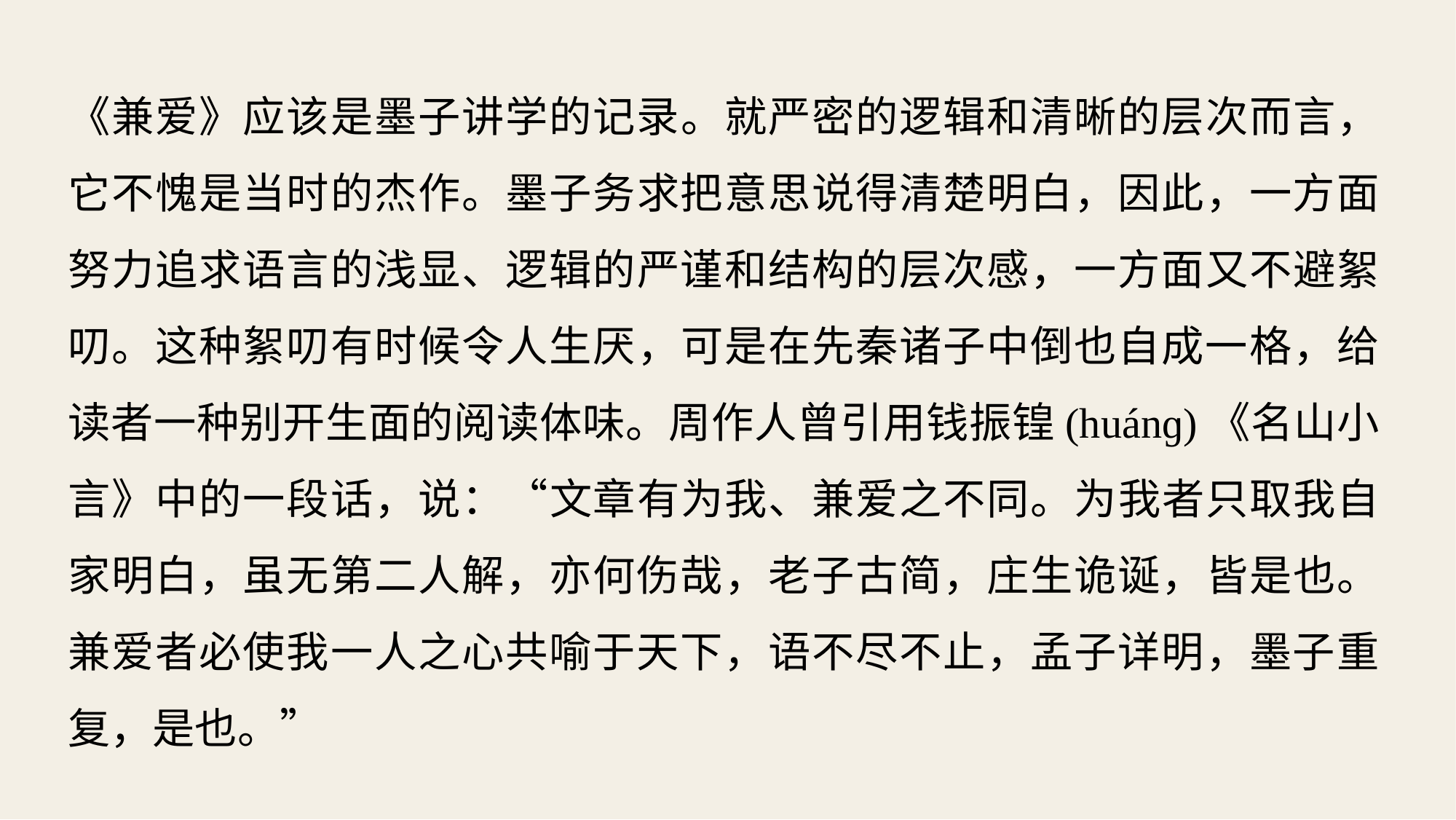

《兼爱》应该是墨子讲学的记录。就严密的逻辑和清晰的层次而言，它不愧是当时的杰作。墨子务求把意思说得清楚明白，因此，一方面努力追求语言的浅显、逻辑的严谨和结构的层次感，一方面又不避絮叨。这种絮叨有时候令人生厌，可是在先秦诸子中倒也自成一格，给读者一种别开生面的阅读体味。周作人曾引用钱振锽(huánɡ)《名山小言》中的一段话，说：“文章有为我、兼爱之不同。为我者只取我自家明白，虽无第二人解，亦何伤哉，老子古简，庄生诡诞，皆是也。兼爱者必使我一人之心共喻于天下，语不尽不止，孟子详明，墨子重复，是也。”